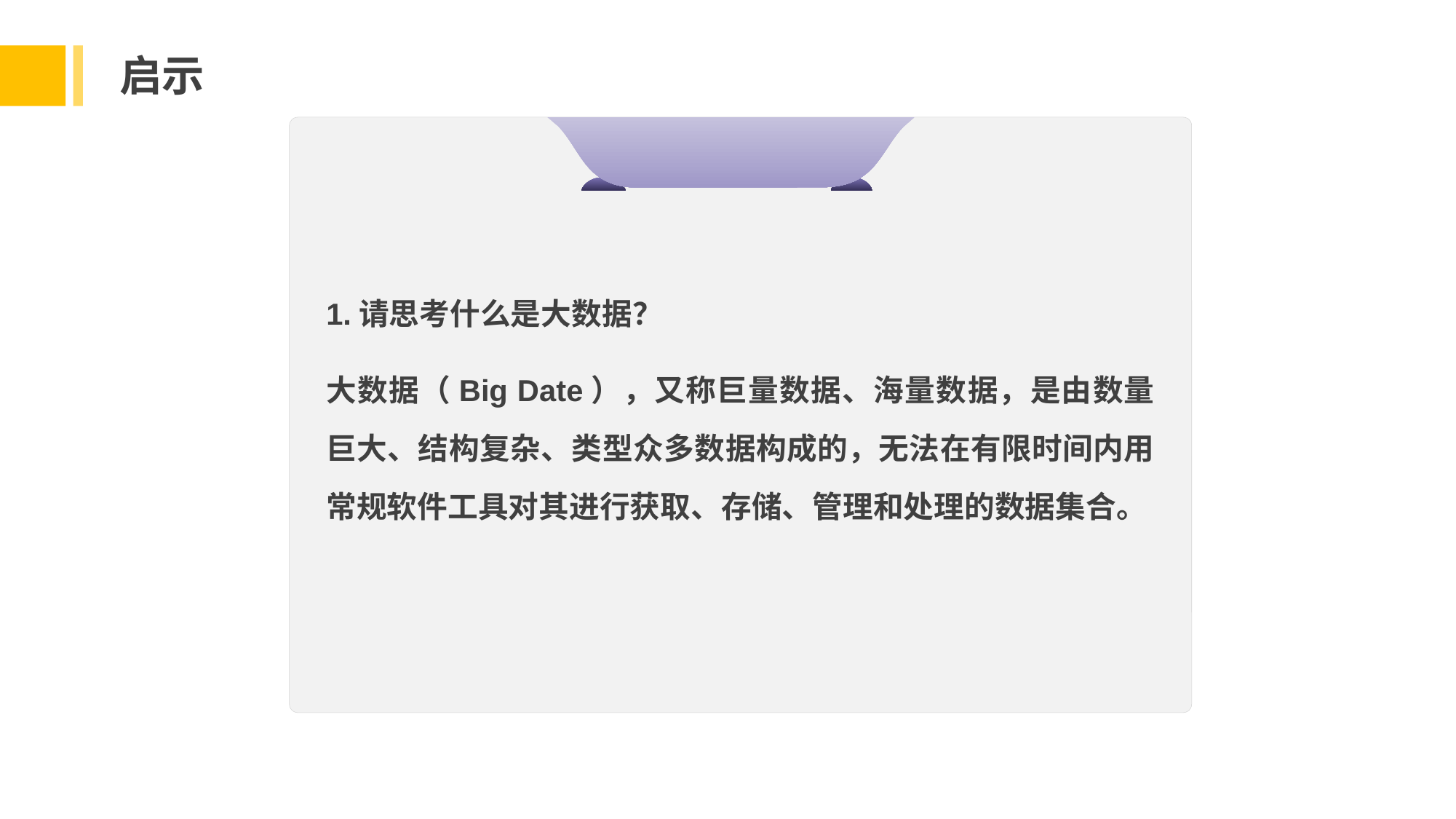

启示

1.请思考什么是大数据？
大数据（Big Date），又称巨量数据、海量数据，是由数量巨大、结构复杂、类型众多数据构成的，无法在有限时间内用常规软件工具对其进行获取、存储、管理和处理的数据集合。